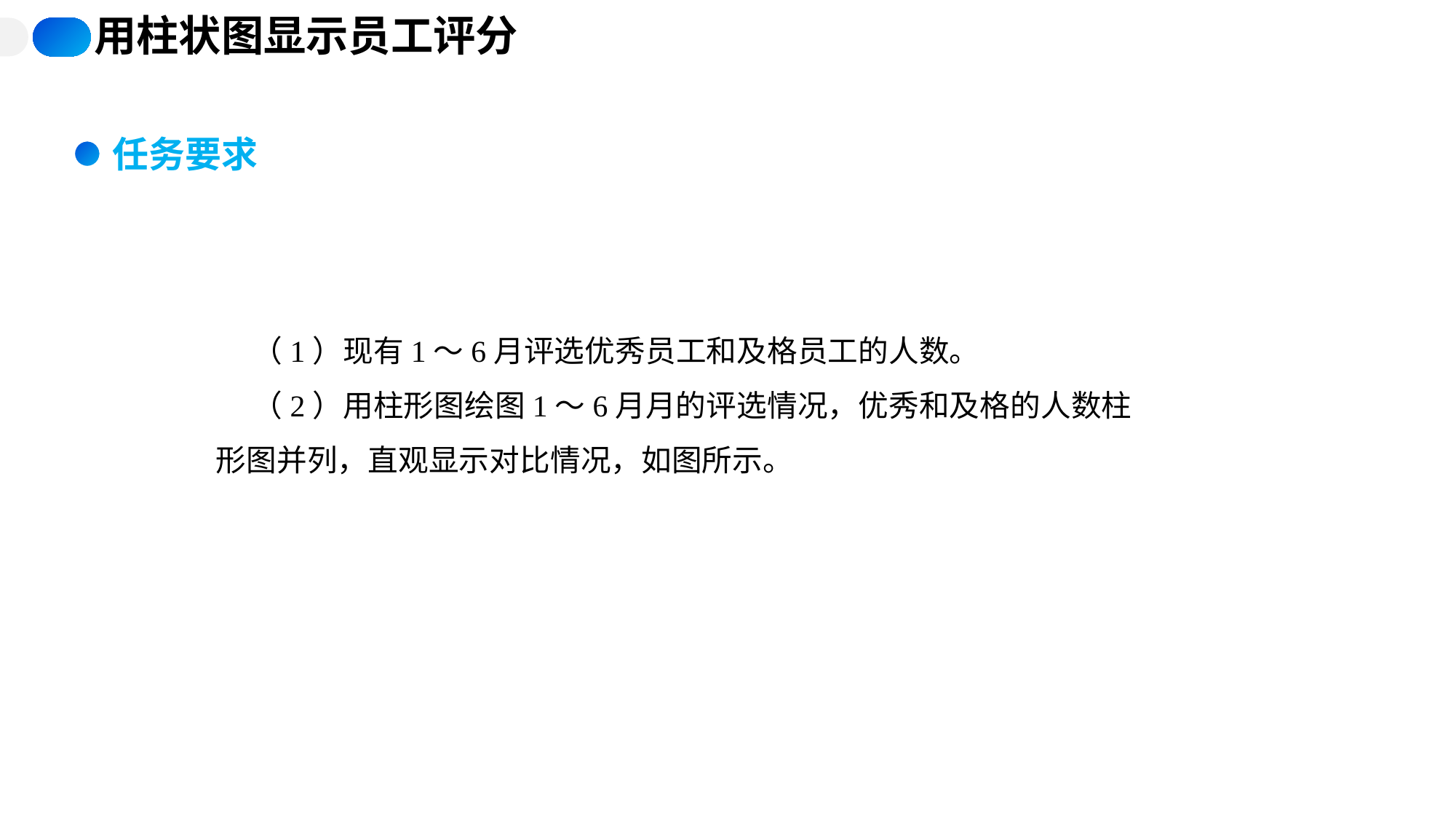

用柱状图显示员工评分
任务要求

（1）现有1～6月评选优秀员工和及格员工的人数。
（2）用柱形图绘图1～6月月的评选情况，优秀和及格的人数柱形图并列，直观显示对比情况，如图所示。